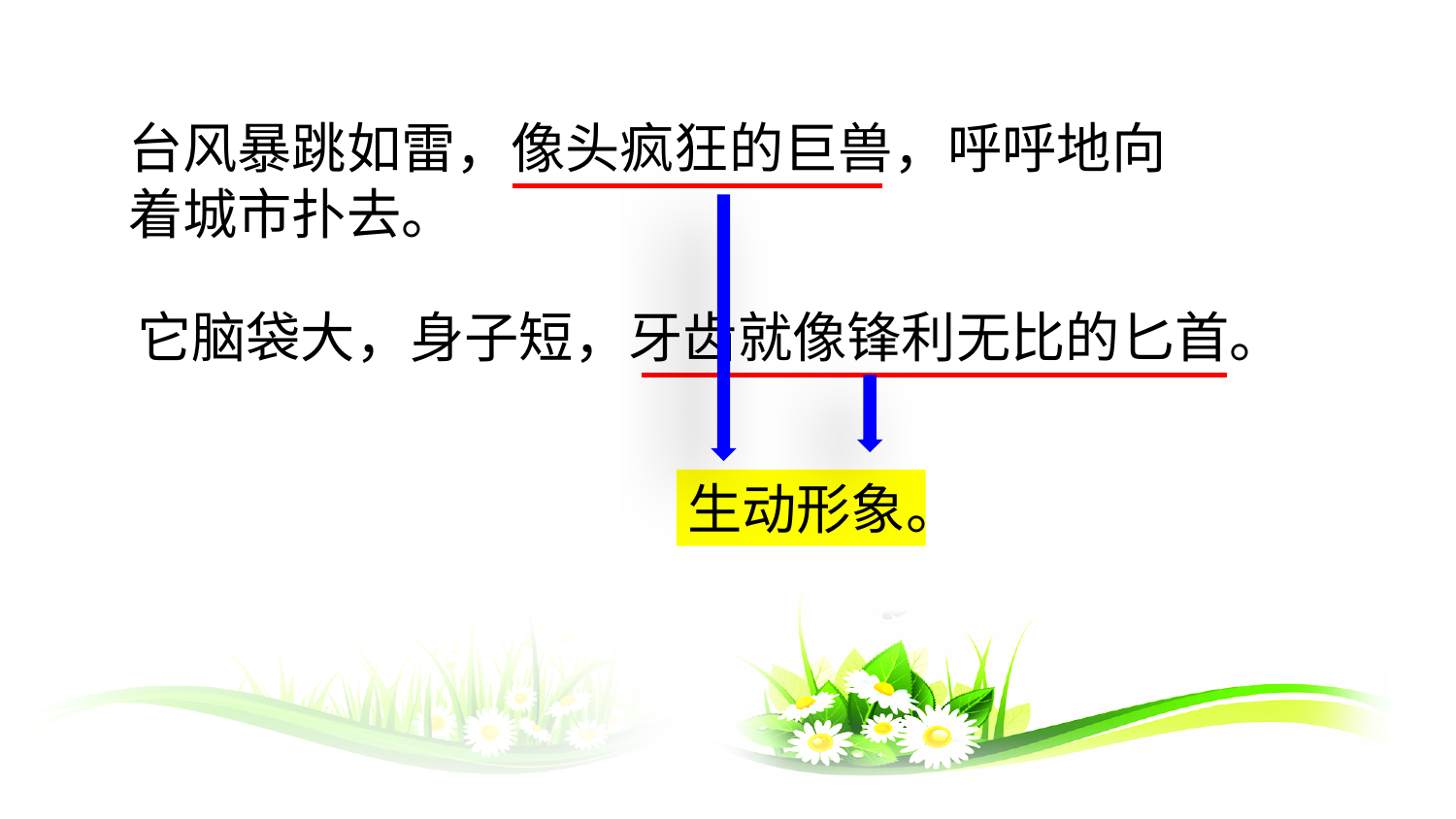

台风暴跳如雷，像头疯狂的巨兽，呼呼地向着城市扑去。

它脑袋大，身子短，牙齿就像锋利无比的匕首。

生动形象。